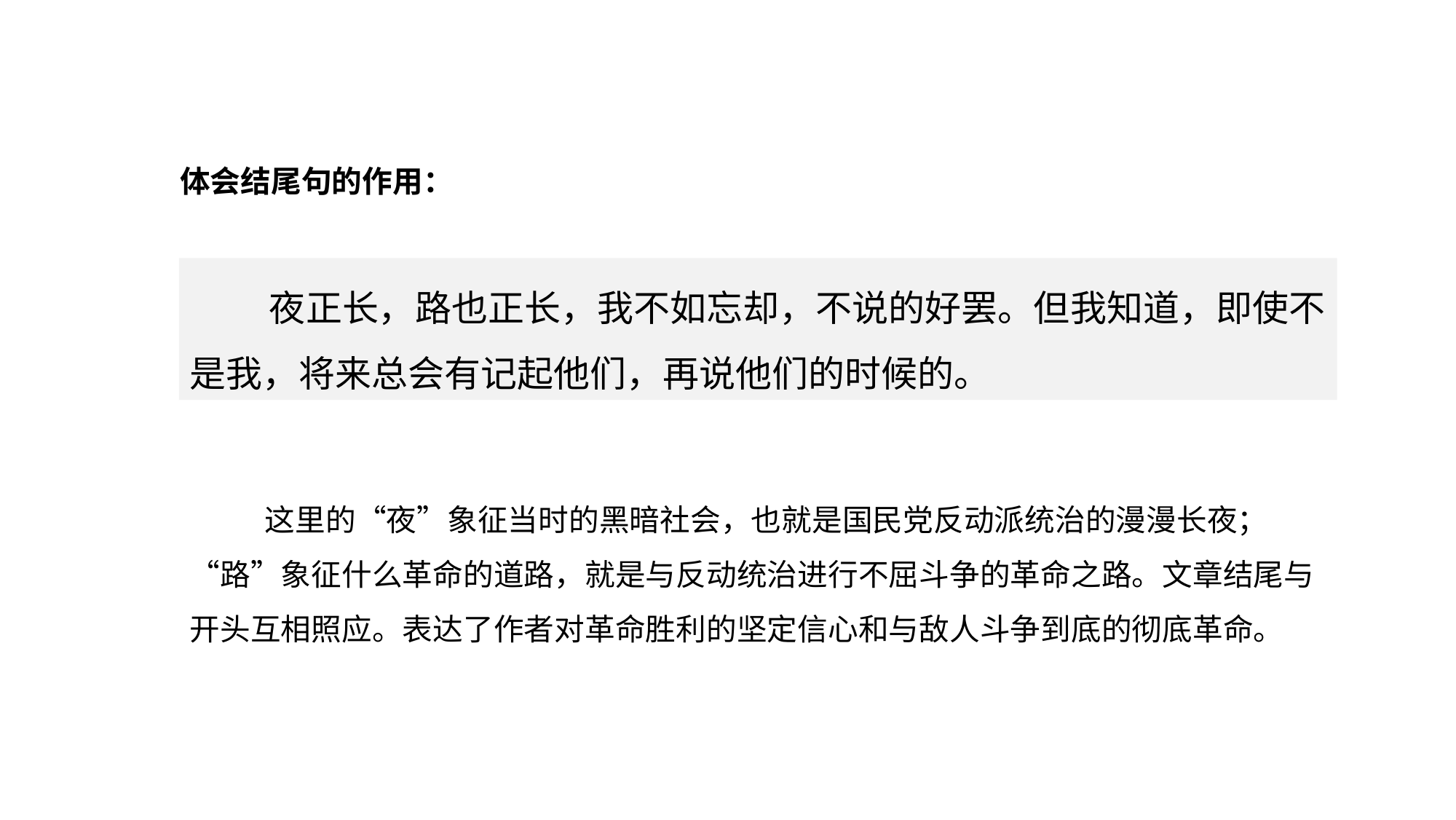

研读探究
体会结尾句的作用：
  夜正长，路也正长，我不如忘却，不说的好罢。但我知道，即使不是我，将来总会有记起他们，再说他们的时候的。
  这里的“夜”象征当时的黑暗社会，也就是国民党反动派统治的漫漫长夜；“路”象征什么革命的道路，就是与反动统治进行不屈斗争的革命之路。文章结尾与开头互相照应。表达了作者对革命胜利的坚定信心和与敌人斗争到底的彻底革命。